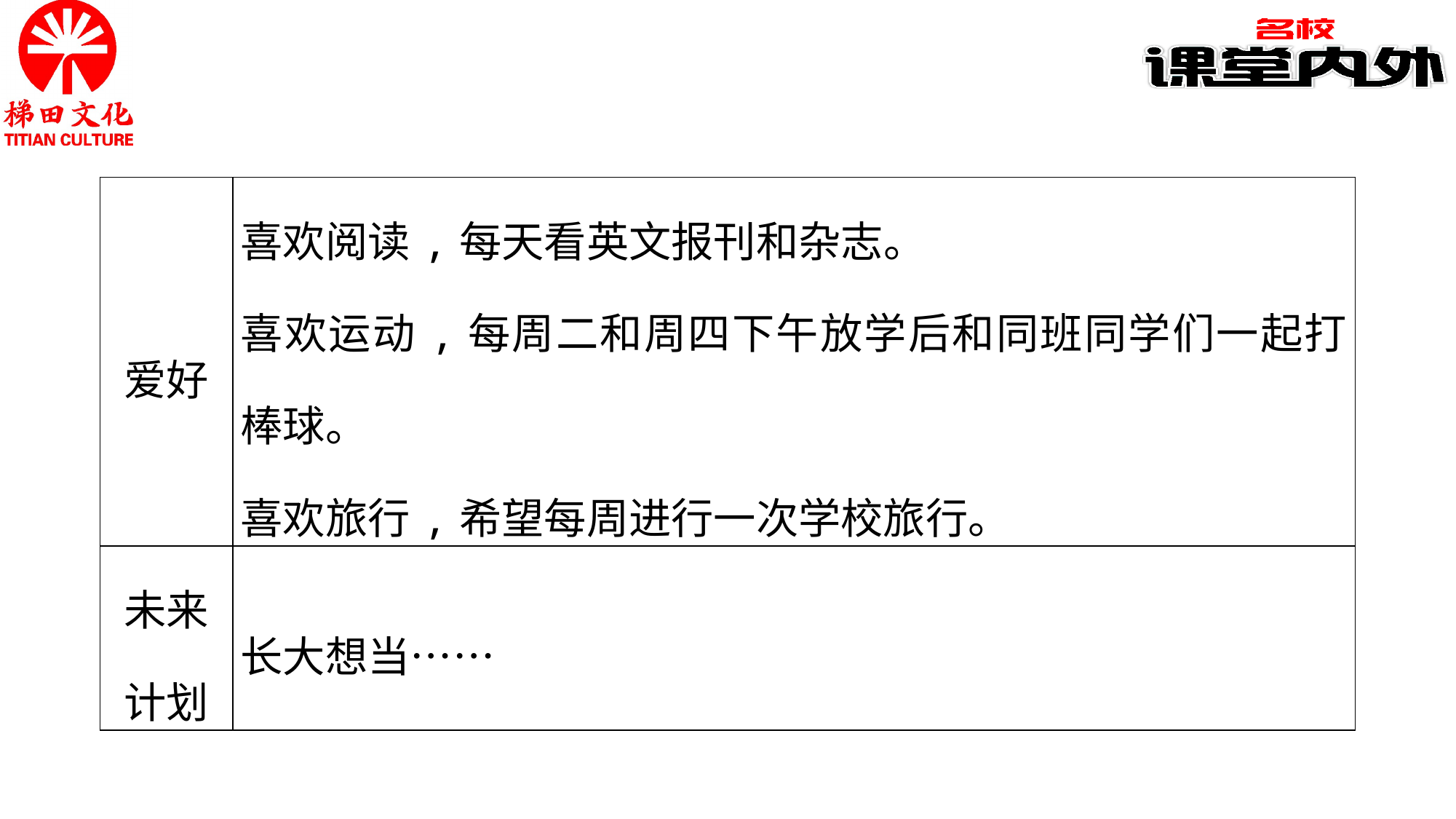

| 爱好 | 喜欢阅读,每天看英文报刊和杂志。 喜欢运动,每周二和周四下午放学后和同班同学们一起打棒球。 喜欢旅行,希望每周进行一次学校旅行。 |
| --- | --- |
| 未来 计划 | 长大想当…… |